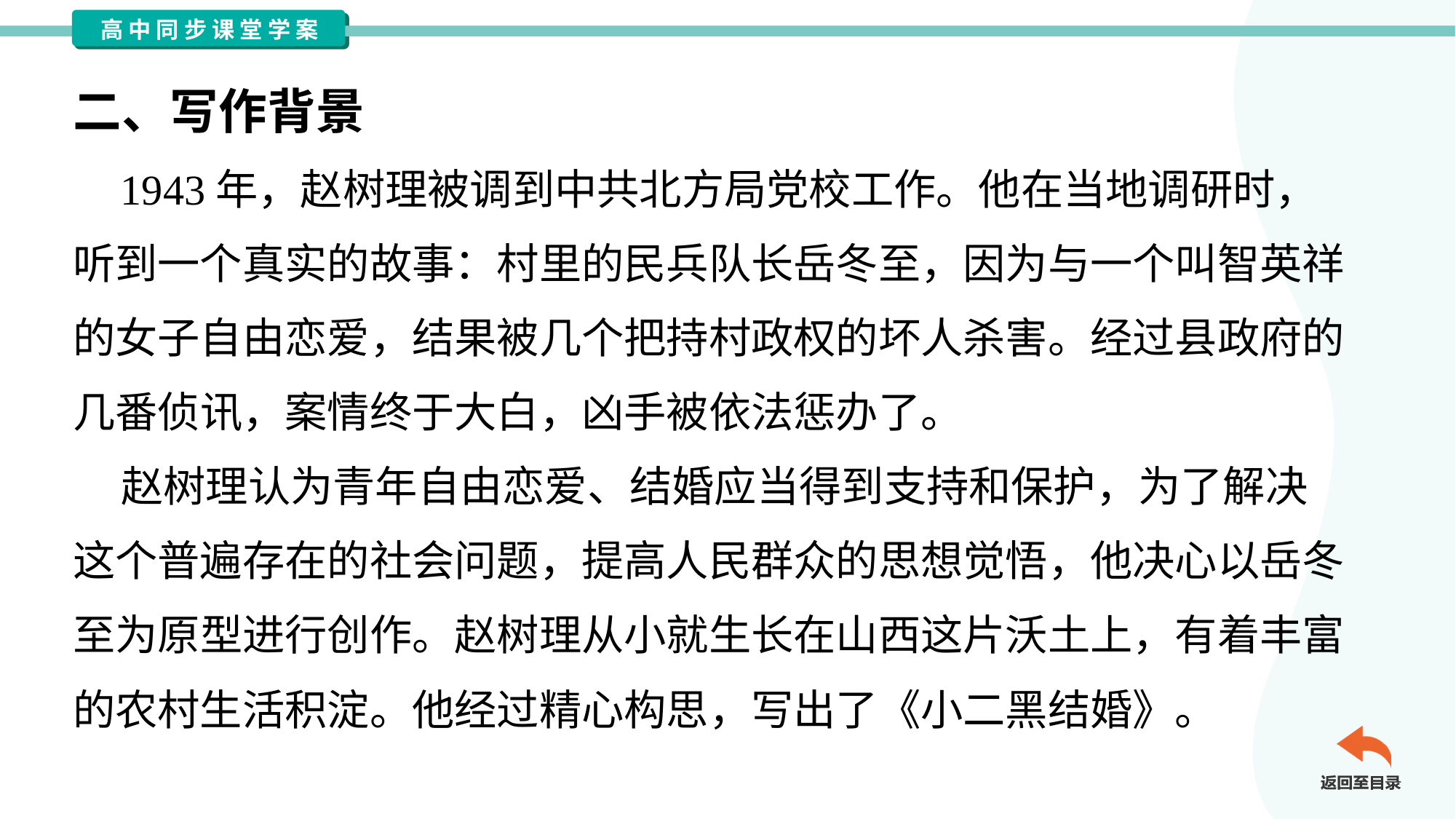

二、写作背景
    1943年，赵树理被调到中共北方局党校工作。他在当地调研时，
听到一个真实的故事：村里的民兵队长岳冬至，因为与一个叫智英祥
的女子自由恋爱，结果被几个把持村政权的坏人杀害。经过县政府的
几番侦讯，案情终于大白，凶手被依法惩办了。
    赵树理认为青年自由恋爱、结婚应当得到支持和保护，为了解决
这个普遍存在的社会问题，提高人民群众的思想觉悟，他决心以岳冬
至为原型进行创作。赵树理从小就生长在山西这片沃土上，有着丰富
的农村生活积淀。他经过精心构思，写出了《小二黑结婚》。